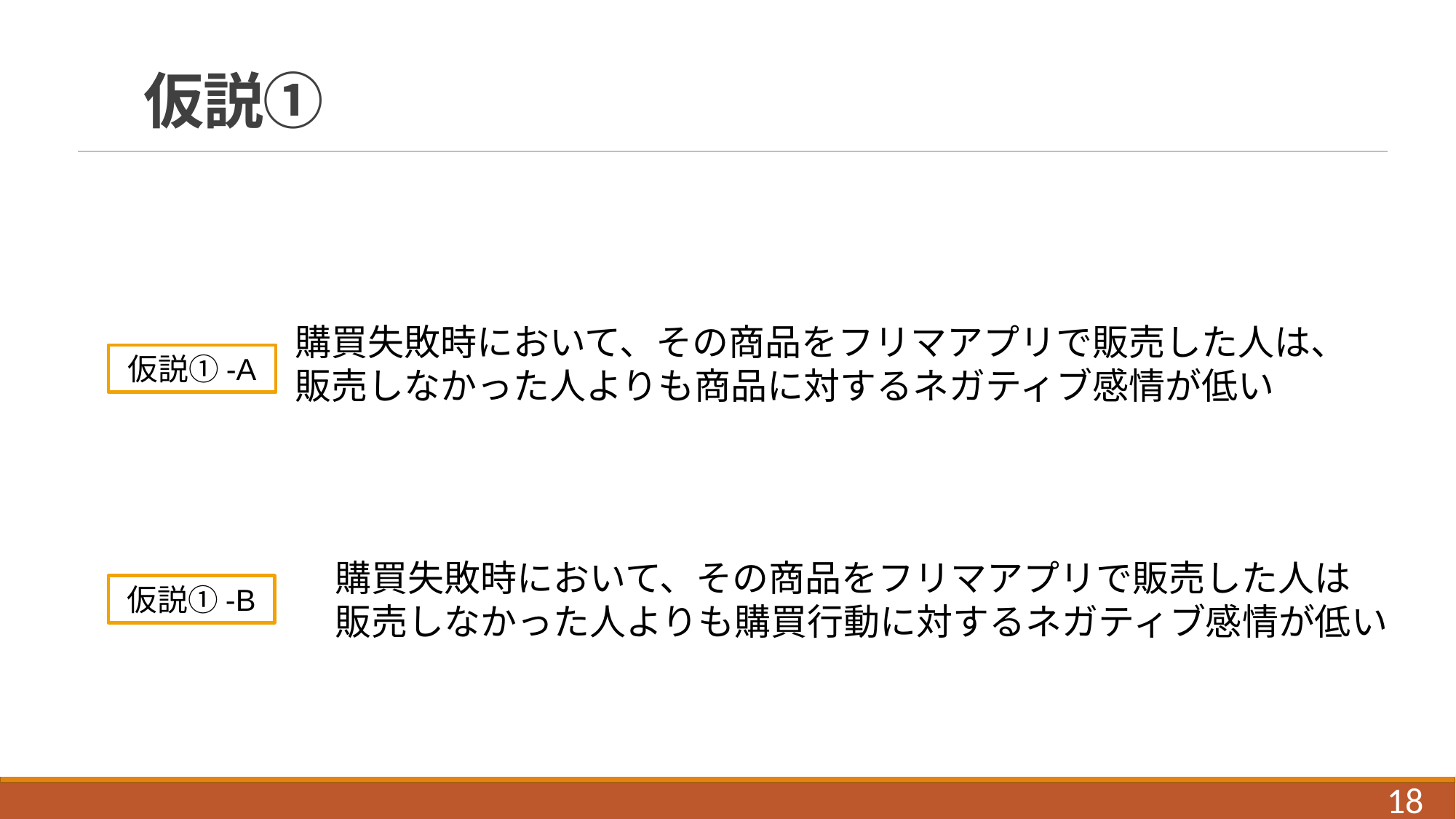

# 仮説①
購買失敗時において、その商品をフリマアプリで販売した人は、
販売しなかった人よりも商品に対するネガティブ感情が低い
仮説①-A
購買失敗時において、その商品をフリマアプリで販売した人は
販売しなかった人よりも購買行動に対するネガティブ感情が低い
仮説①-B
18